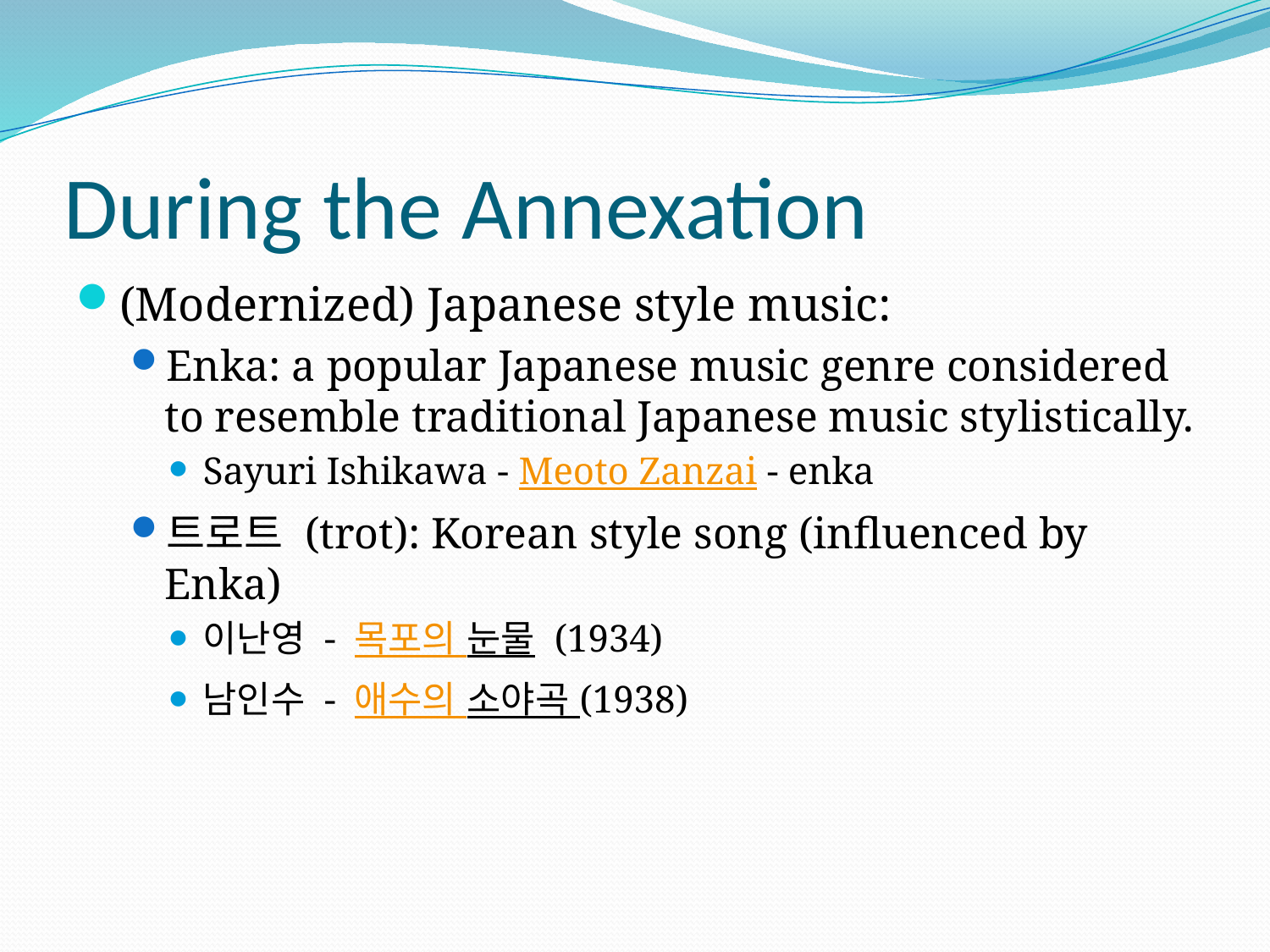

# During the Annexation
(Modernized) Japanese style music:
Enka: a popular Japanese music genre considered to resemble traditional Japanese music stylistically.
Sayuri Ishikawa - Meoto Zanzai - enka
트로트 (trot): Korean style song (influenced by Enka)
이난영 - 목포의 눈물 (1934)
남인수 - 애수의 소야곡 (1938)